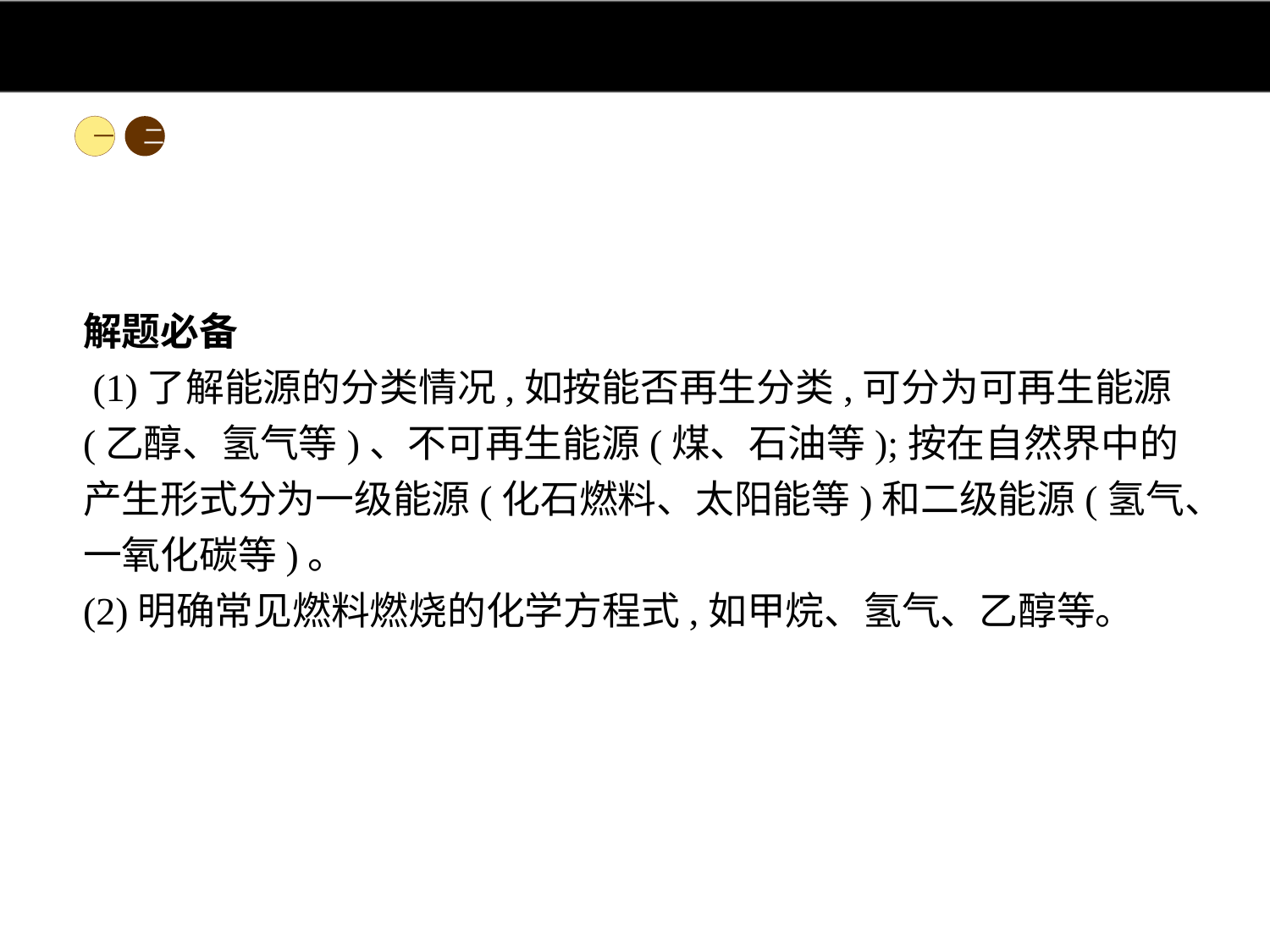

一
二
解题必备
 (1)了解能源的分类情况,如按能否再生分类,可分为可再生能源(乙醇、氢气等)、不可再生能源(煤、石油等);按在自然界中的产生形式分为一级能源(化石燃料、太阳能等)和二级能源(氢气、一氧化碳等)。
(2)明确常见燃料燃烧的化学方程式,如甲烷、氢气、乙醇等。